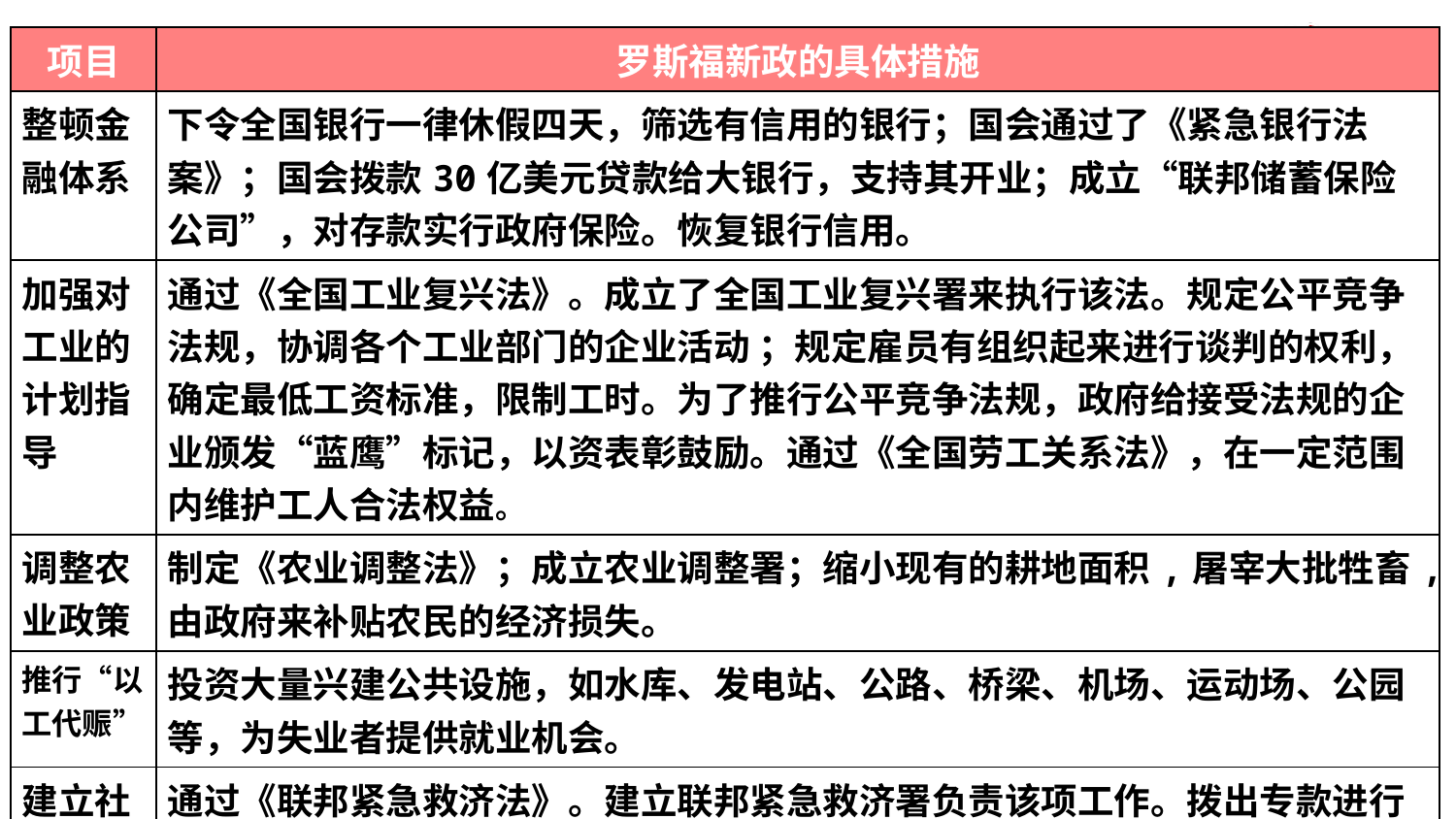

| 项目 | 罗斯福新政的具体措施 |
| --- | --- |
| 整顿金融体系 | 下令全国银行一律休假四天，筛选有信用的银行；国会通过了《紧急银行法案》；国会拨款30亿美元贷款给大银行，支持其开业；成立“联邦储蓄保险公司”，对存款实行政府保险。恢复银行信用。 |
| 加强对工业的计划指导 | 通过《全国工业复兴法》。成立了全国工业复兴署来执行该法。规定公平竞争法规，协调各个工业部门的企业活动 ；规定雇员有组织起来进行谈判的权利，确定最低工资标准，限制工时。为了推行公平竞争法规，政府给接受法规的企业颁发“蓝鹰”标记，以资表彰鼓励。通过《全国劳工关系法》，在一定范围内维护工人合法权益。 |
| 调整农业政策 | 制定《农业调整法》；成立农业调整署；缩小现有的耕地面积,屠宰大批牲畜,由政府来补贴农民的经济损失。 |
| 推行“以工代赈” | 投资大量兴建公共设施，如水库、发电站、公路、桥梁、机场、运动场、公园等，为失业者提供就业机会。 |
| 建立社会保障制度 | 通过《联邦紧急救济法》。建立联邦紧急救济署负责该项工作。拨出专款进行救济《社会保障法》：政府实行养老金和失业保险制度，对儿童、残疾人、无谋生能力者提供救济。 建立应急的救济机构，利用过剩物资救济事业家庭 |